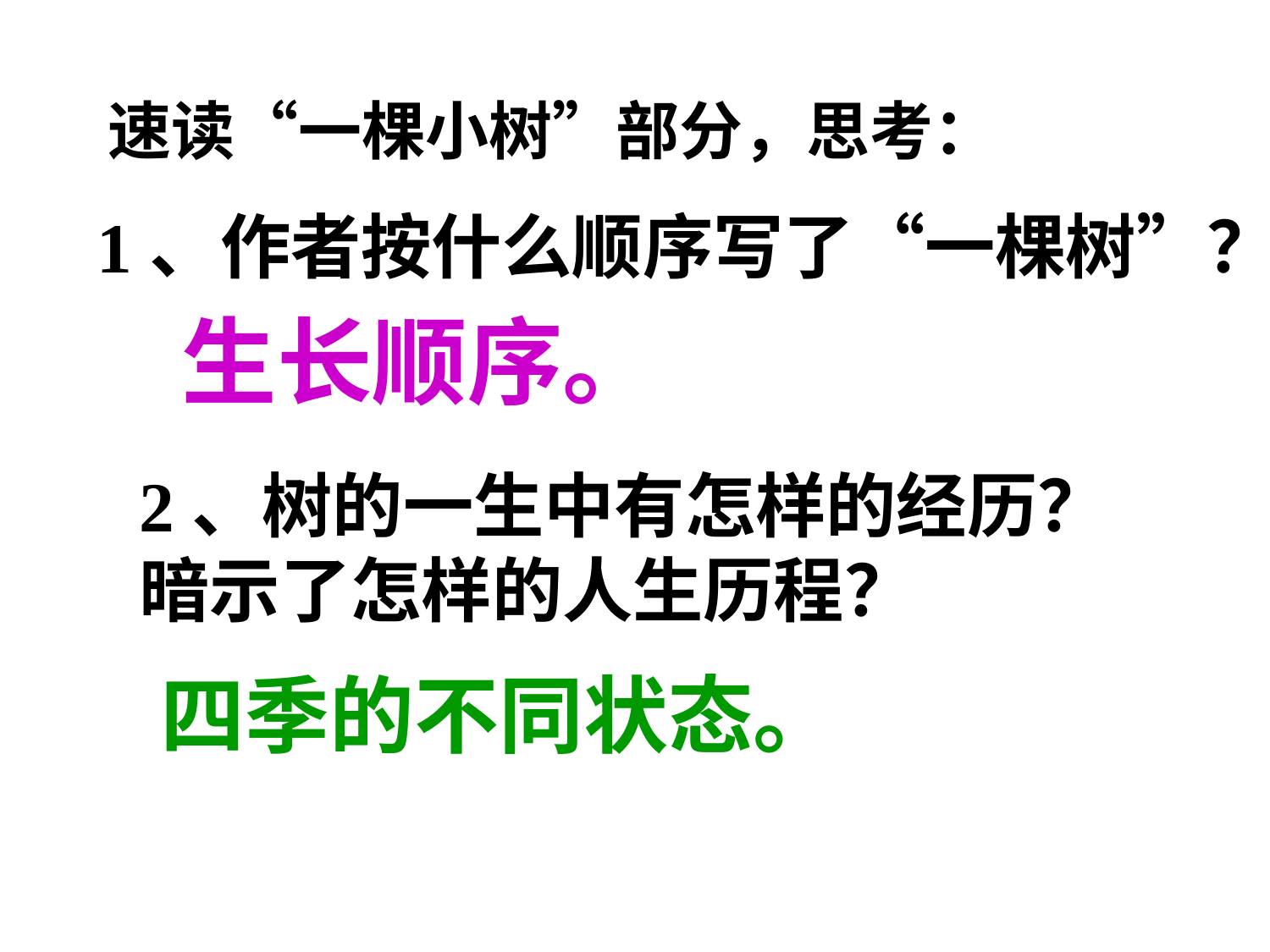

速读“一棵小树”部分，思考：
1、作者按什么顺序写了“一棵树”？
生长顺序。
2、树的一生中有怎样的经历？暗示了怎样的人生历程？
四季的不同状态。